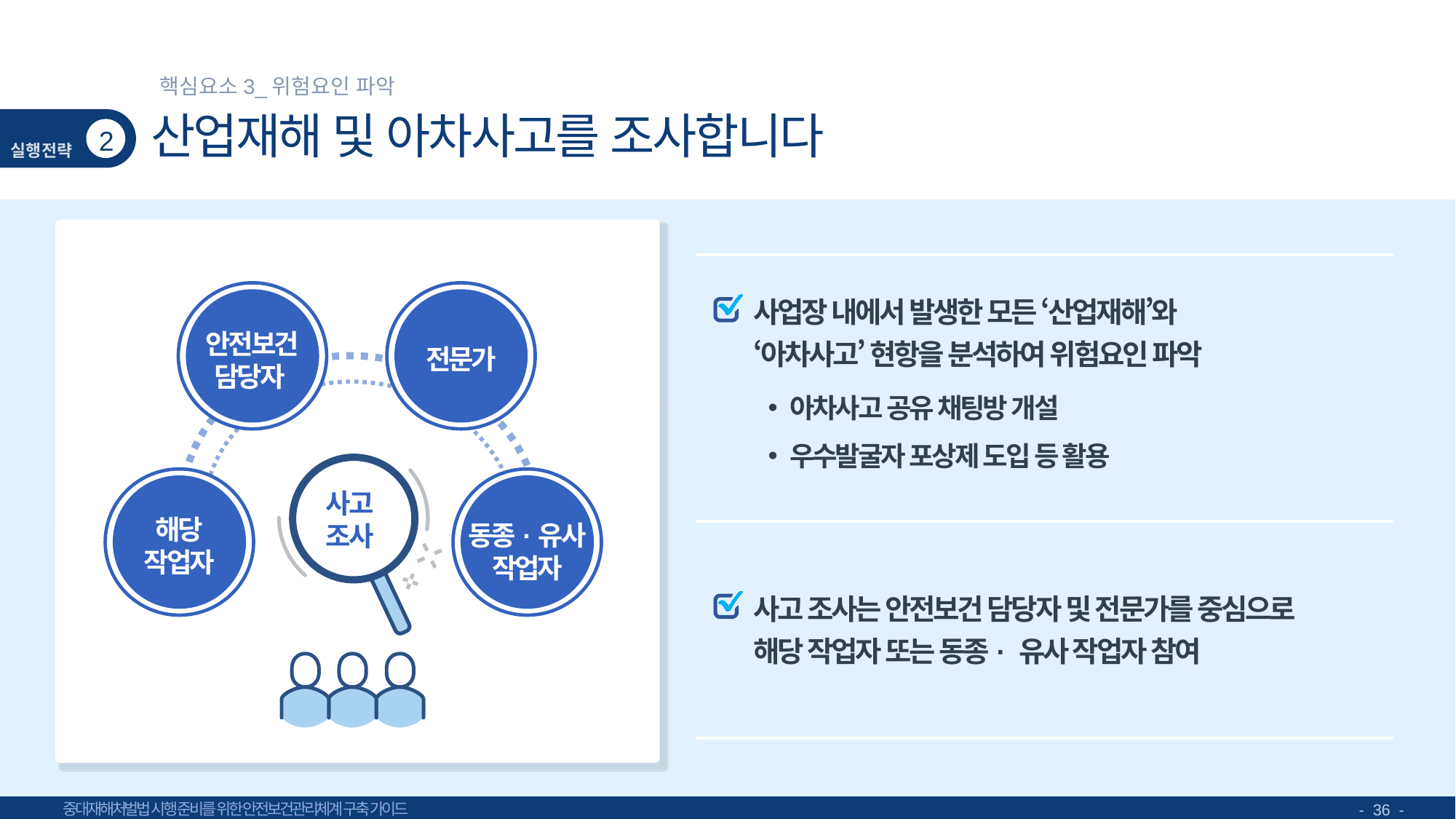

핵심요소3_위험요인 파악
# 산업재해 및 아차사고를 조사합니다
2

사업장 내에서 발생한 모든 ‘산업재해’와
‘아차사고’ 현항을 분석하여 위험요인 파악

안전보건
담당자

전문가

해당
작업자

동종·유사
작업자
사고
조사

아차사고 공유 채팅방 개설
우수발굴자 포상제 도입 등 활용
사고 조사는 안전보건 담당자 및 전문가를 중심으로
해당 작업자 또는 동종· 유사 작업자 참여

-  36  -